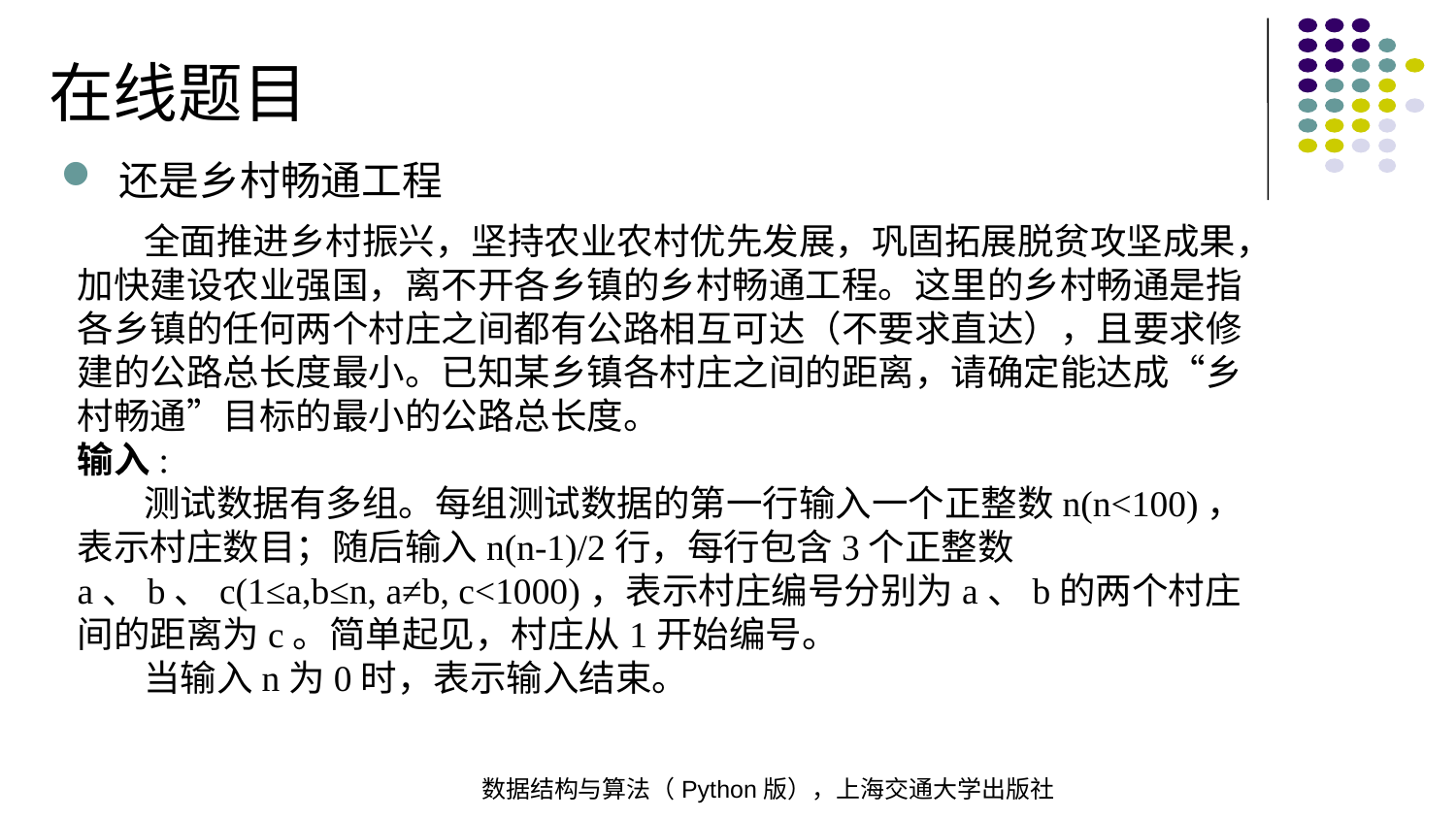

在线题目
还是乡村畅通工程
       全面推进乡村振兴，坚持农业农村优先发展，巩固拓展脱贫攻坚成果，加快建设农业强国，离不开各乡镇的乡村畅通工程。这里的乡村畅通是指各乡镇的任何两个村庄之间都有公路相互可达（不要求直达），且要求修建的公路总长度最小。已知某乡镇各村庄之间的距离，请确定能达成“乡村畅通”目标的最小的公路总长度。
输入:
       测试数据有多组。每组测试数据的第一行输入一个正整数n(n<100)，表示村庄数目；随后输入n(n-1)/2行，每行包含3个正整数a、b、c(1≤a,b≤n, a≠b, c<1000)，表示村庄编号分别为a、b的两个村庄间的距离为c。简单起见，村庄从1开始编号。
       当输入n为0时，表示输入结束。